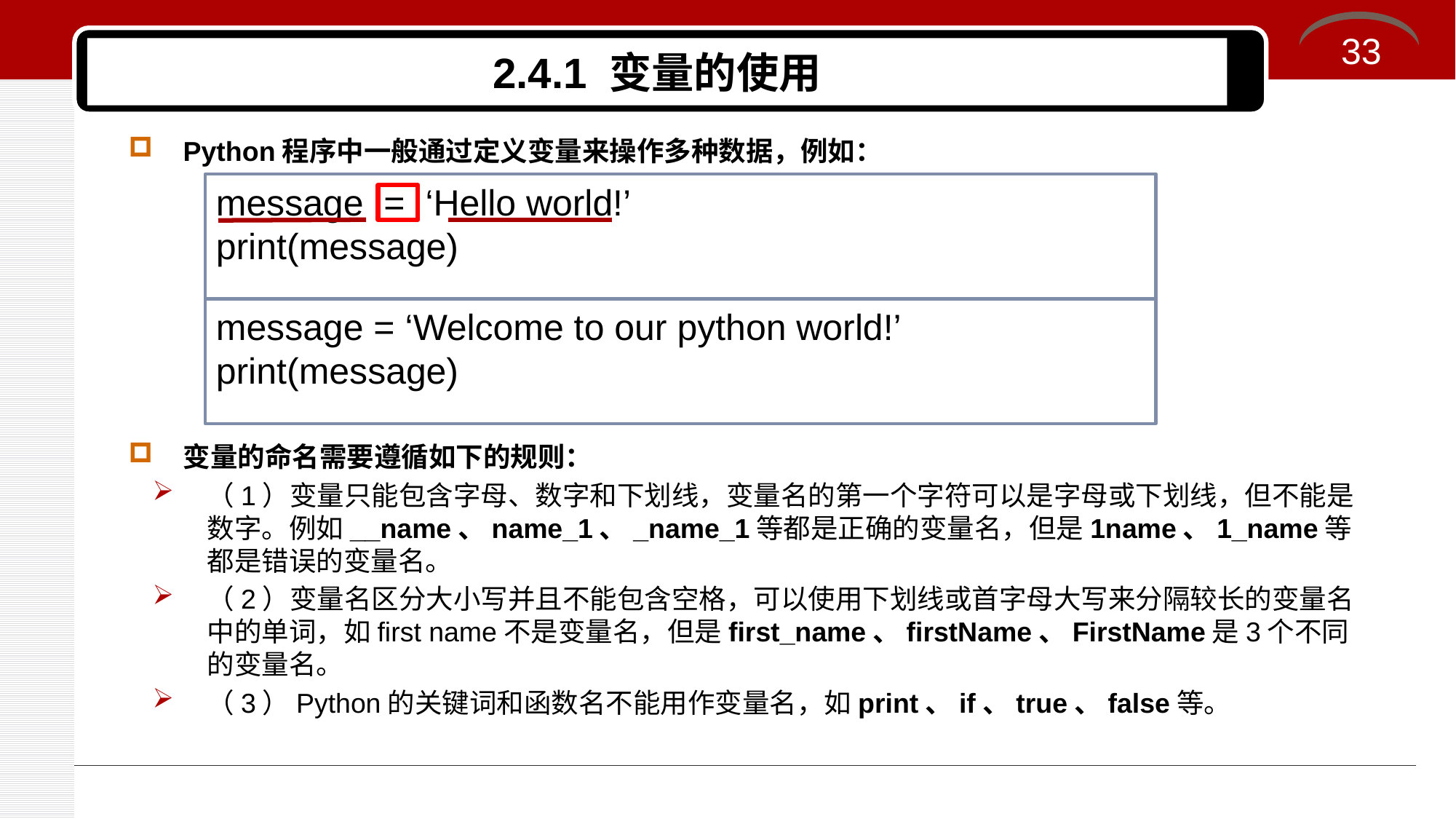

33
# 2.4.1 变量的使用
Python程序中一般通过定义变量来操作多种数据，例如：

变量的命名需要遵循如下的规则：
（1）变量只能包含字母、数字和下划线，变量名的第一个字符可以是字母或下划线，但不能是数字。例如__name、name_1、_name_1等都是正确的变量名，但是1name、1_name等都是错误的变量名。
（2）变量名区分大小写并且不能包含空格，可以使用下划线或首字母大写来分隔较长的变量名中的单词，如first name不是变量名，但是first_name、firstName、FirstName是3个不同的变量名。
（3）Python的关键词和函数名不能用作变量名，如print、if、true、false等。

message  =  ‘Hello world!’
print(message)

message = ‘Welcome to our python world!’
print(message)